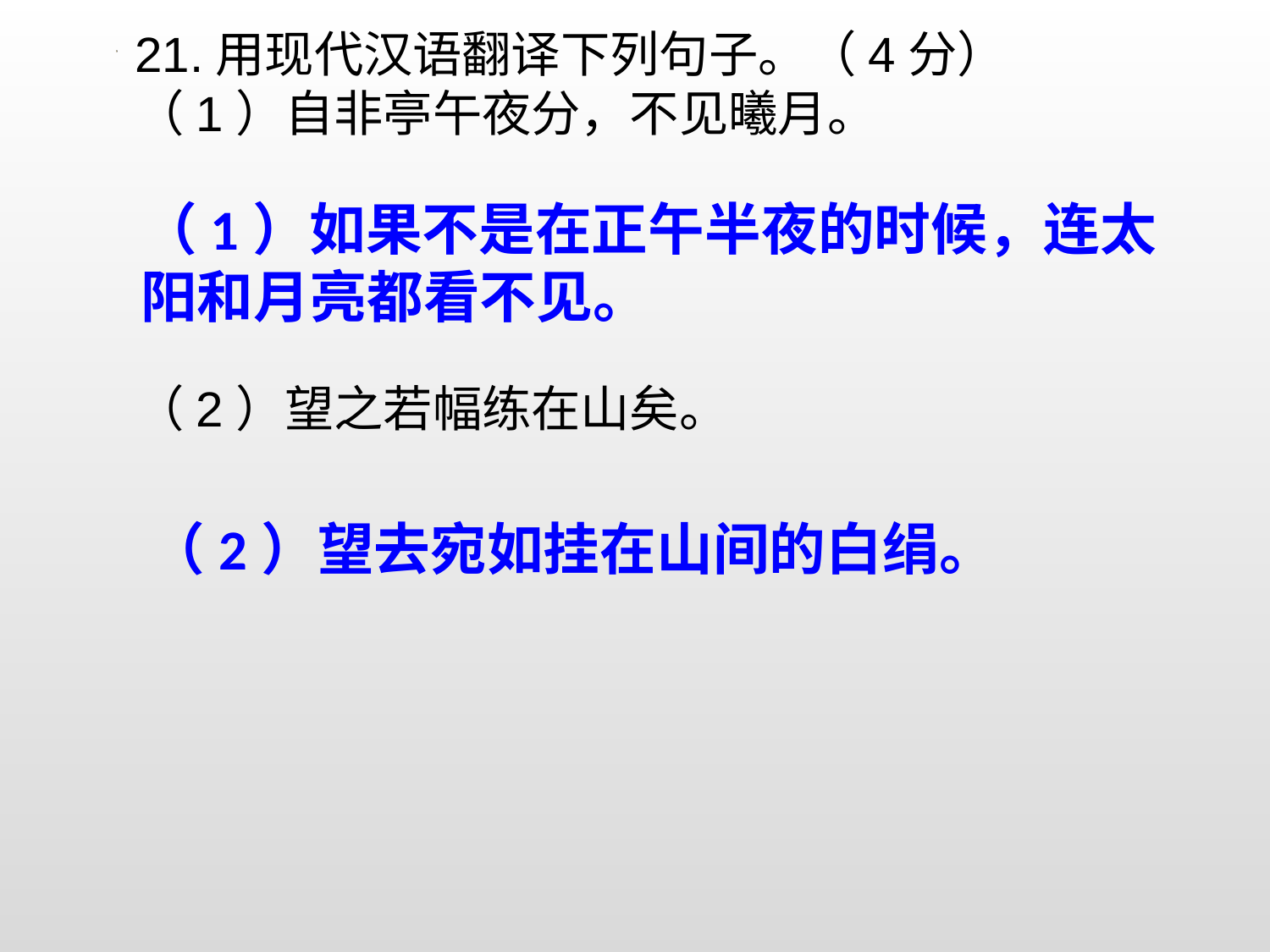

21.用现代汉语翻译下列句子。（4分）
（1）自非亭午夜分，不见曦月。

（2）望之若幅练在山矣。

（1）如果不是在正午半夜的时候，连太阳和月亮都看不见。
（2）望去宛如挂在山间的白绢。